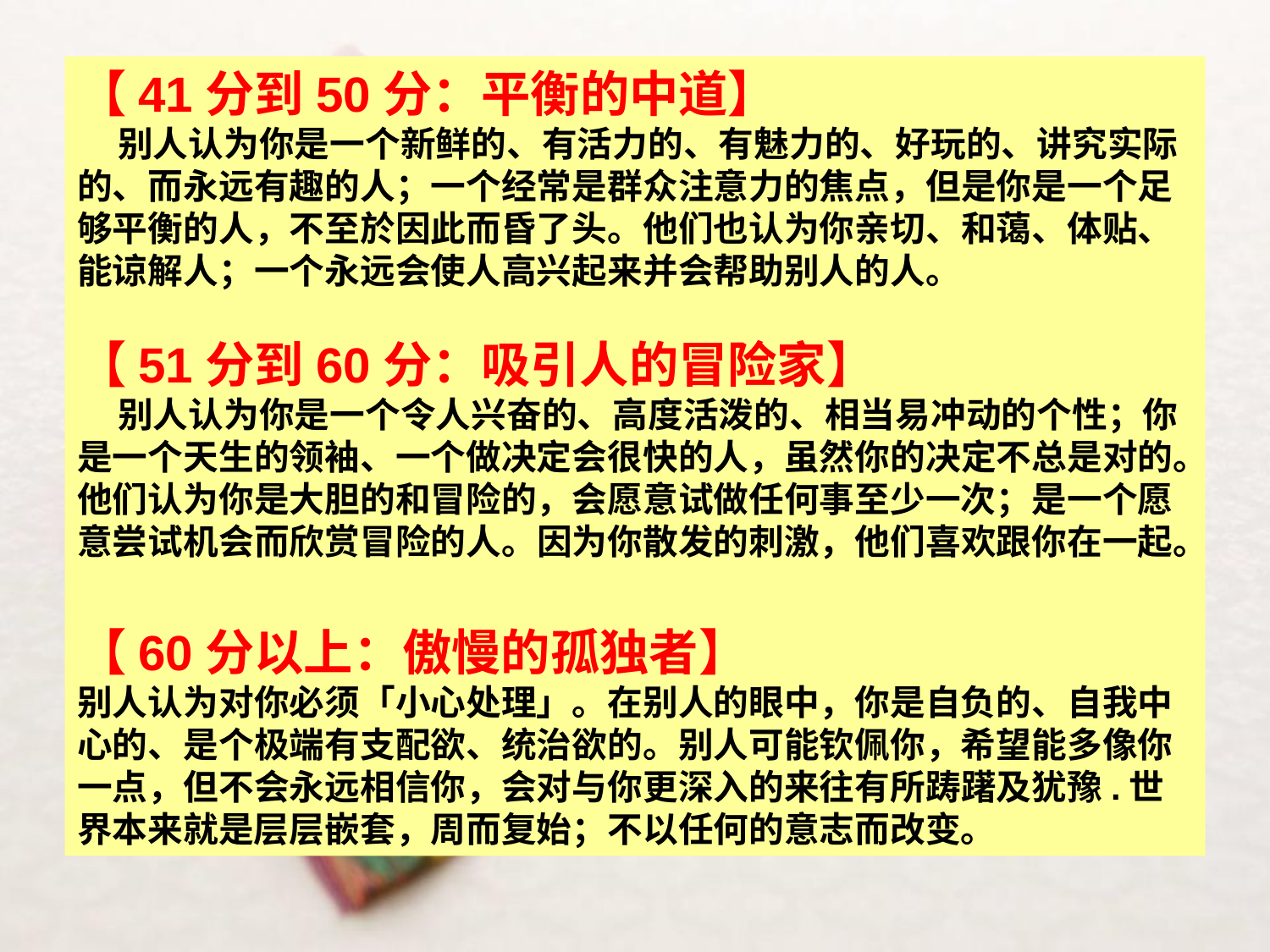

【41分到50分：平衡的中道】
    别人认为你是一个新鲜的、有活力的、有魅力的、好玩的、讲究实际的、而永远有趣的人；一个经常是群众注意力的焦点，但是你是一个足够平衡的人，不至於因此而昏了头。他们也认为你亲切、和蔼、体贴、能谅解人；一个永远会使人高兴起来并会帮助别人的人。

【51分到60分：吸引人的冒险家】
    别人认为你是一个令人兴奋的、高度活泼的、相当易冲动的个性；你是一个天生的领袖、一个做决定会很快的人，虽然你的决定不总是对的。他们认为你是大胆的和冒险的，会愿意试做任何事至少一次；是一个愿意尝试机会而欣赏冒险的人。因为你散发的刺激，他们喜欢跟你在一起。

【60分以上：傲慢的孤独者】
别人认为对你必须「小心处理」。在别人的眼中，你是自负的、自我中心的、是个极端有支配欲、统治欲的。别人可能钦佩你，希望能多像你一点，但不会永远相信你，会对与你更深入的来往有所踌躇及犹豫.世界本来就是层层嵌套，周而复始；不以任何的意志而改变。